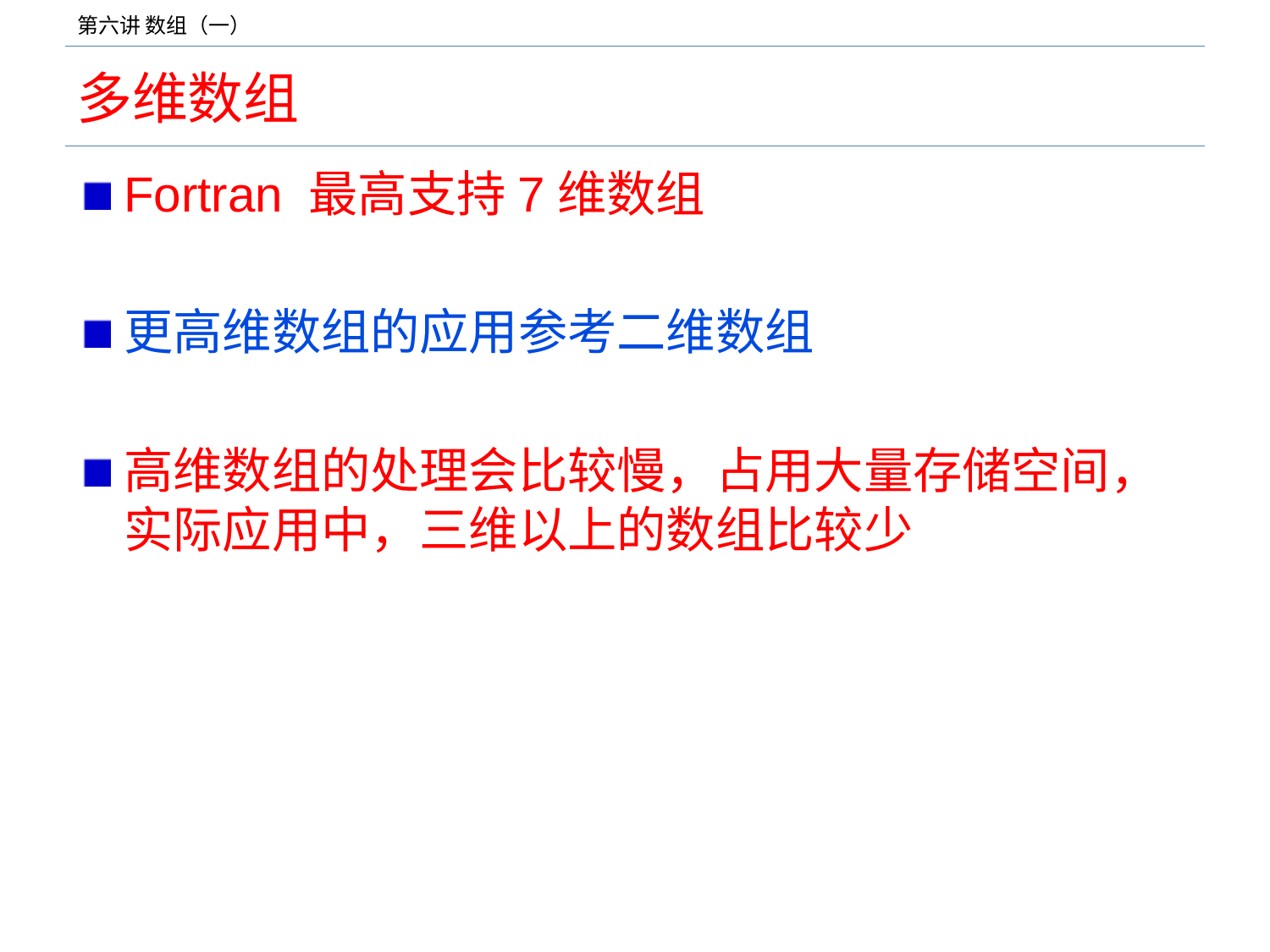

# 多维数组
Fortran 最高支持7维数组

更高维数组的应用参考二维数组

高维数组的处理会比较慢，占用大量存储空间，实际应用中，三维以上的数组比较少